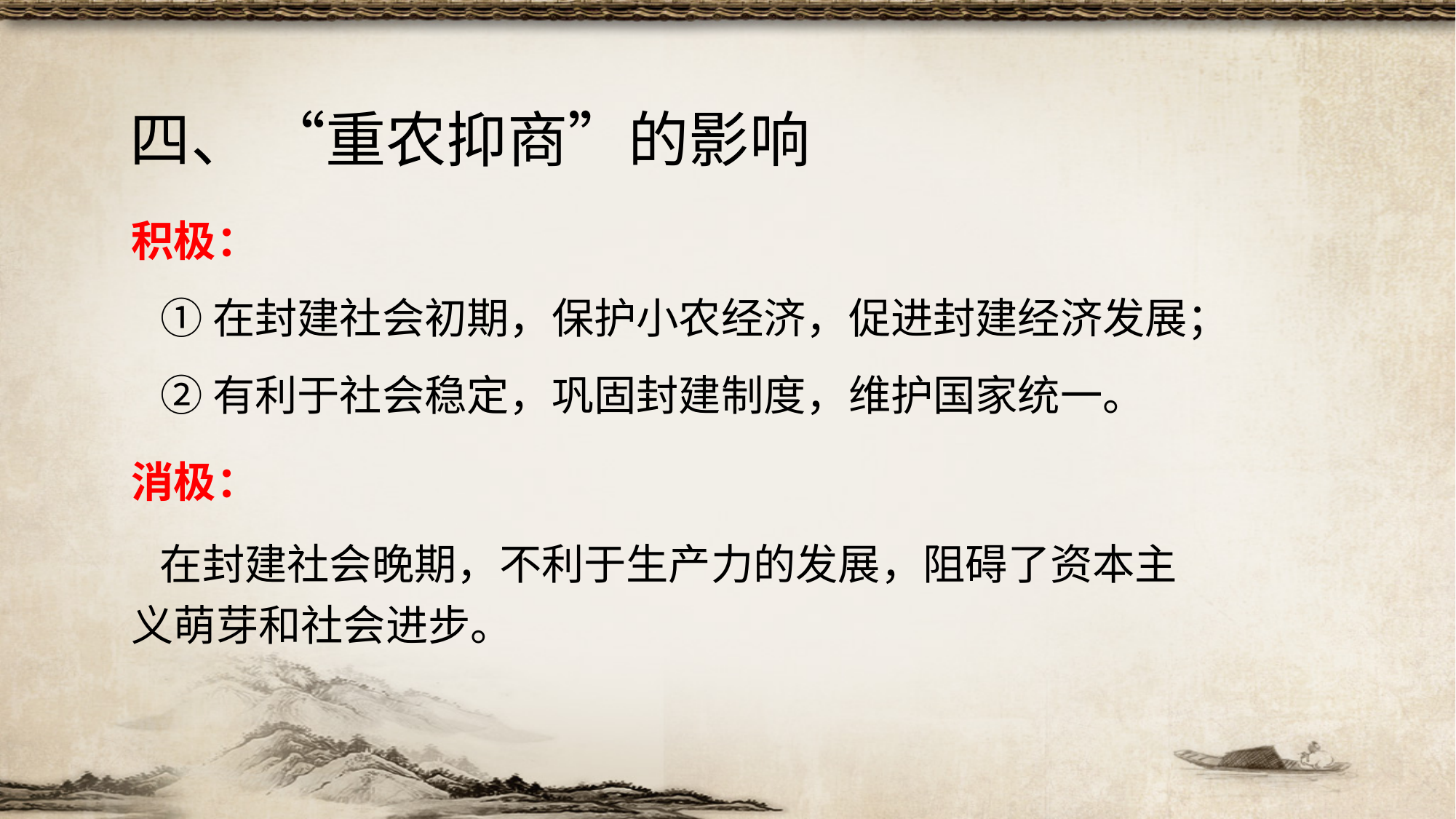

四、 “重农抑商”的影响
积极：
①在封建社会初期，保护小农经济，促进封建经济发展；
②有利于社会稳定，巩固封建制度，维护国家统一。
消极：
在封建社会晚期，不利于生产力的发展，阻碍了资本主义萌芽和社会进步。